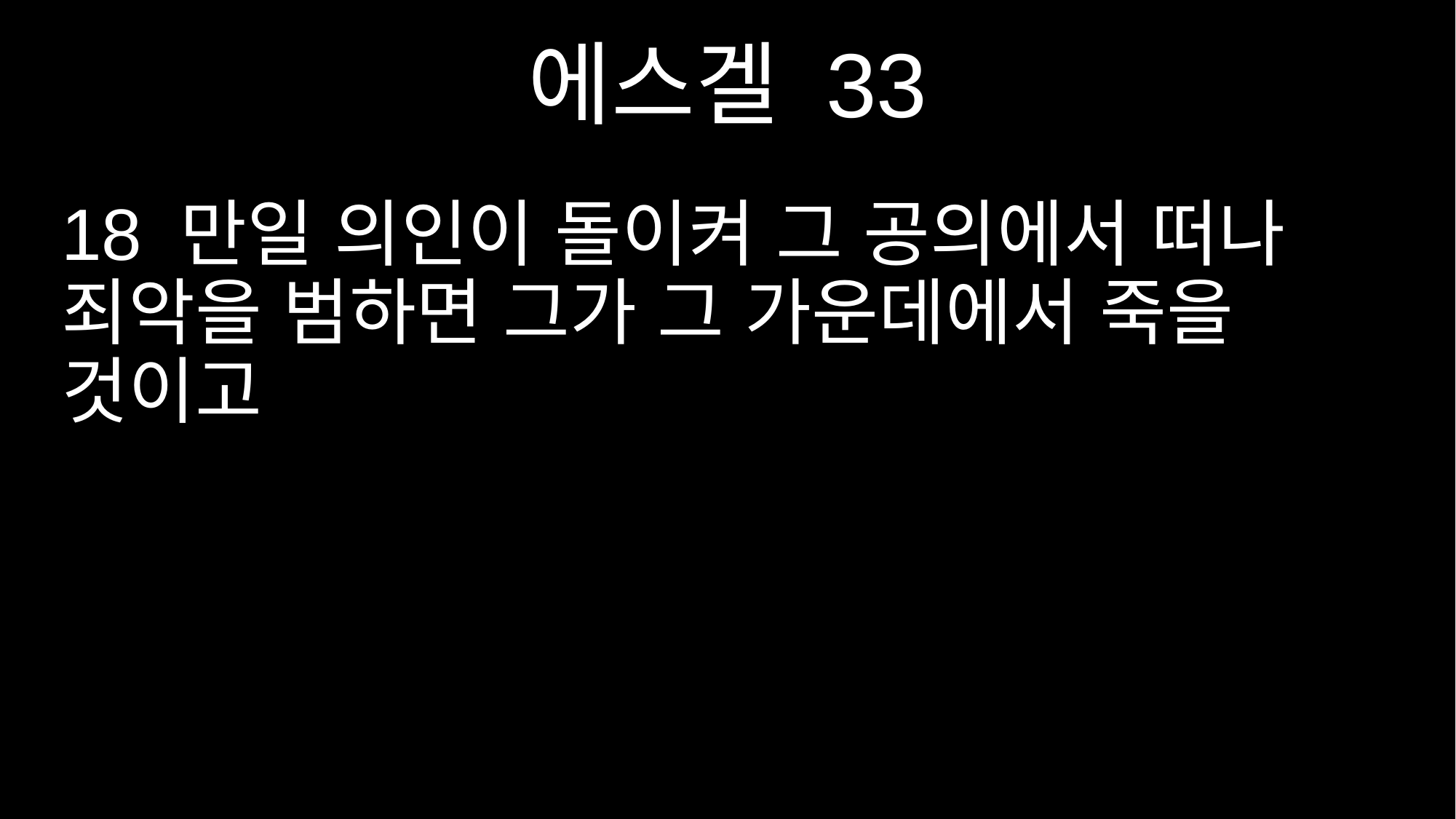

에스겔 33
18 만일 의인이 돌이켜 그 공의에서 떠나 죄악을 범하면 그가 그 가운데에서 죽을 것이고